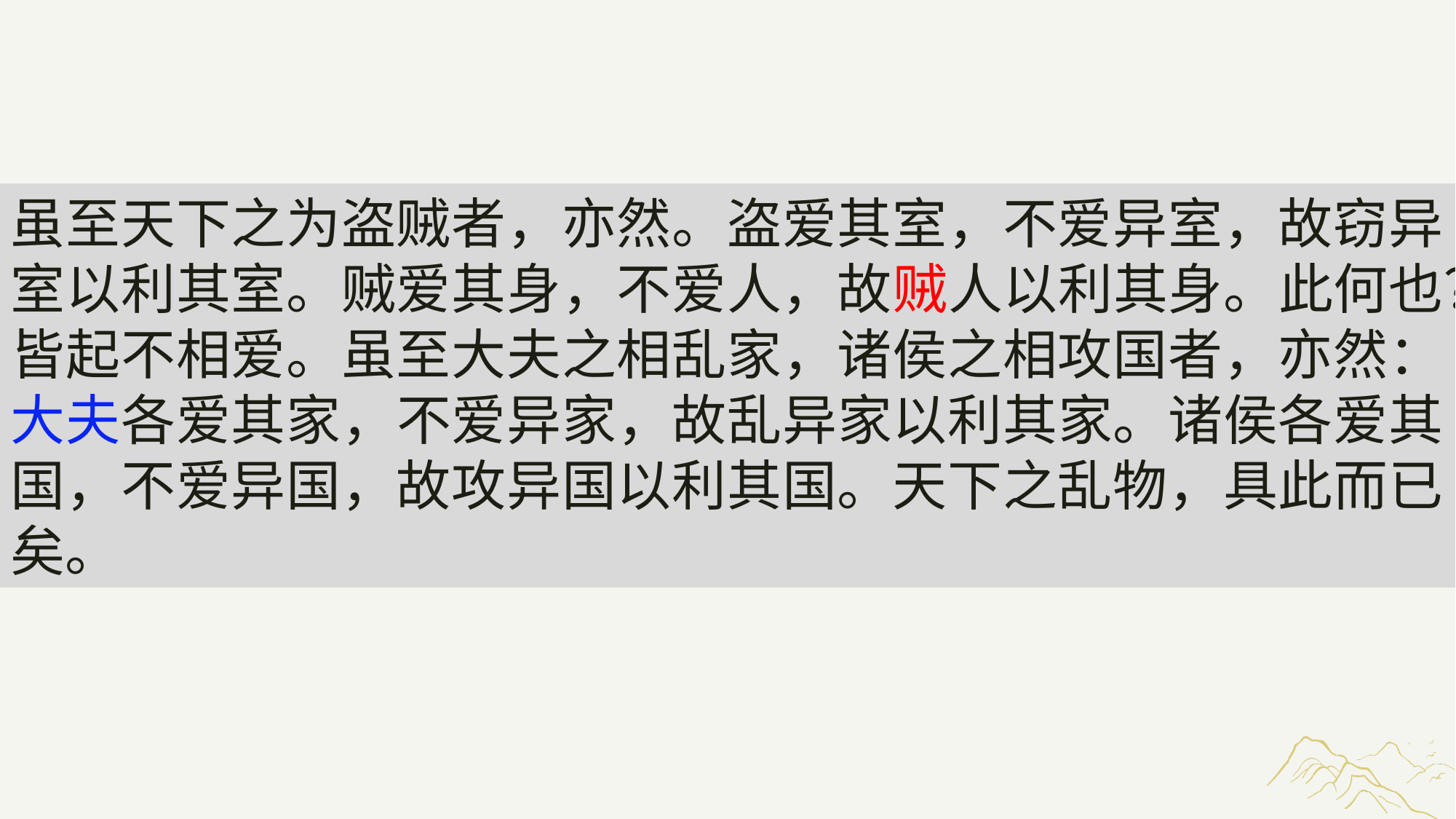

虽至天下之为盗贼者，亦然。盗爱其室，不爱异室，故窃异室以利其室。贼爱其身，不爱人，故贼人以利其身。此何也？皆起不相爱。虽至大夫之相乱家，诸侯之相攻国者，亦然：大夫各爱其家，不爱异家，故乱异家以利其家。诸侯各爱其国，不爱异国，故攻异国以利其国。天下之乱物，具此而已矣。